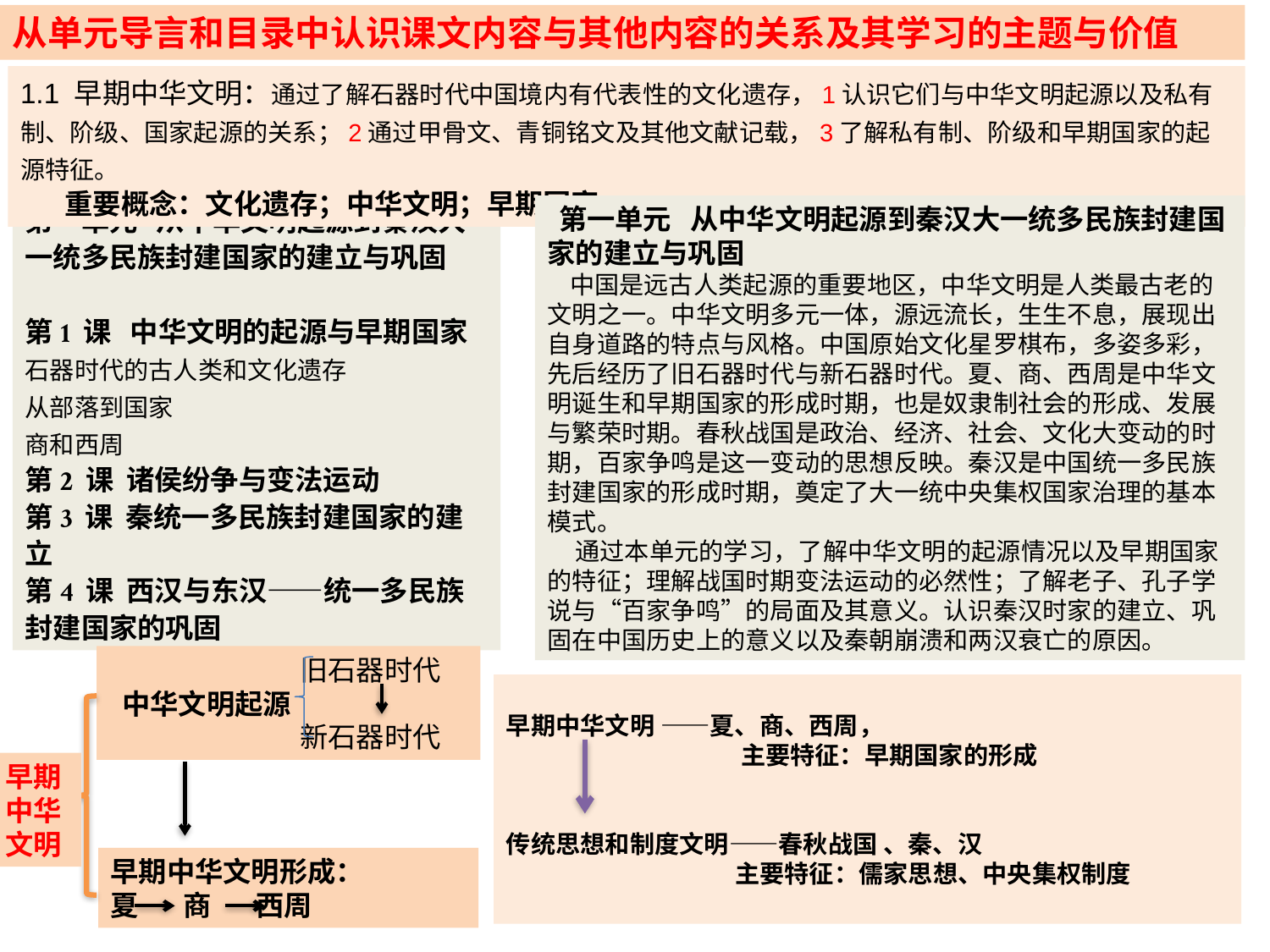

从单元导言和目录中认识课文内容与其他内容的关系及其学习的主题与价值
1.1 早期中华文明：通过了解石器时代中国境内有代表性的文化遗存，1认识它们与中华文明起源以及私有制、阶级、国家起源的关系；2通过甲骨文、青铜铭文及其他文献记载，3了解私有制、阶级和早期国家的起源特征。
       重要概念：文化遗存；中华文明；早期国家
第一单元   从中华文明起源到秦汉大一统多民族封建国家的建立与巩固

第1 课   中华文明的起源与早期国家
石器时代的古人类和文化遗存
从部落到国家
商和西周
第2 课  诸侯纷争与变法运动
第3 课  秦统一多民族封建国家的建立
第4 课  西汉与东汉——统一多民族封建国家的巩固
 第一单元   从中华文明起源到秦汉大一统多民族封建国家的建立与巩固
   中国是远古人类起源的重要地区，中华文明是人类最古老的文明之一。中华文明多元一体，源远流长，生生不息，展现出自身道路的特点与风格。中国原始文化星罗棋布，多姿多彩，先后经历了旧石器时代与新石器时代。夏、商、西周是中华文明诞生和早期国家的形成时期，也是奴隶制社会的形成、发展与繁荣时期。春秋战国是政治、经济、社会、文化大变动的时期，百家争鸣是这一变动的思想反映。秦汉是中国统一多民族封建国家的形成时期，奠定了大一统中央集权国家治理的基本模式。
    通过本单元的学习，了解中华文明的起源情况以及早期国家的特征；理解战国时期变法运动的必然性；了解老子、孔子学说与“百家争鸣”的局面及其意义。认识秦汉时家的建立、巩固在中国历史上的意义以及秦朝崩溃和两汉衰亡的原因。
                             旧石器时代
 中华文明起源
                             新石器时代

早期中华文明 ——夏、商、西周，
                                        主要特征：早期国家的形成

传统思想和制度文明——春秋战国 、秦、汉
                                       主要特征：儒家思想、中央集权制度

早期中华文明
早期中华文明形成：
夏       商       西周